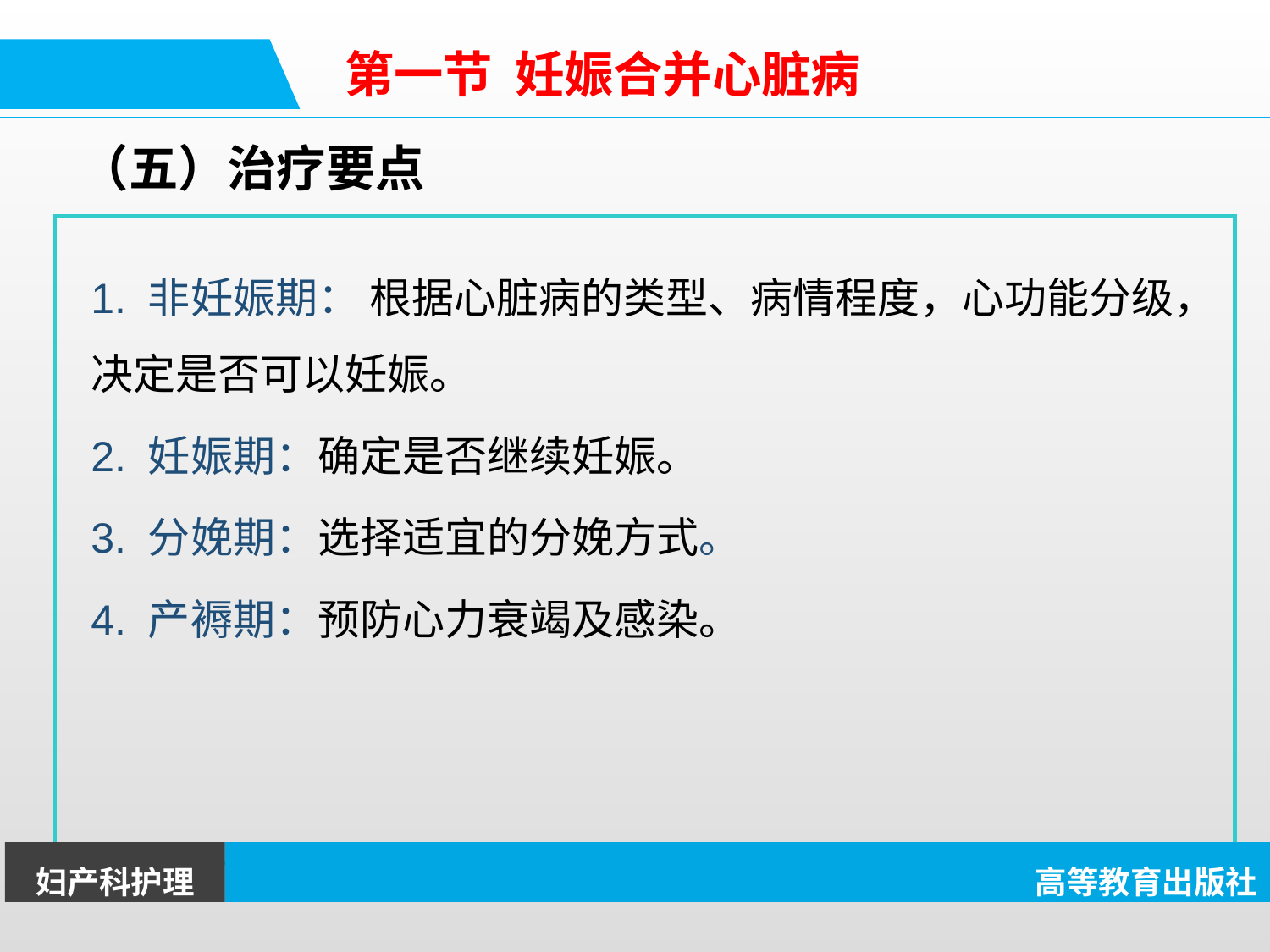

第一节  妊娠合并心脏病

（五）治疗要点

1. 非妊娠期： 根据心脏病的类型、病情程度，心功能分级，决定是否可以妊娠。
2. 妊娠期：确定是否继续妊娠。
3. 分娩期：选择适宜的分娩方式。
4. 产褥期：预防心力衰竭及感染。
妇产科护理
高等教育出版社